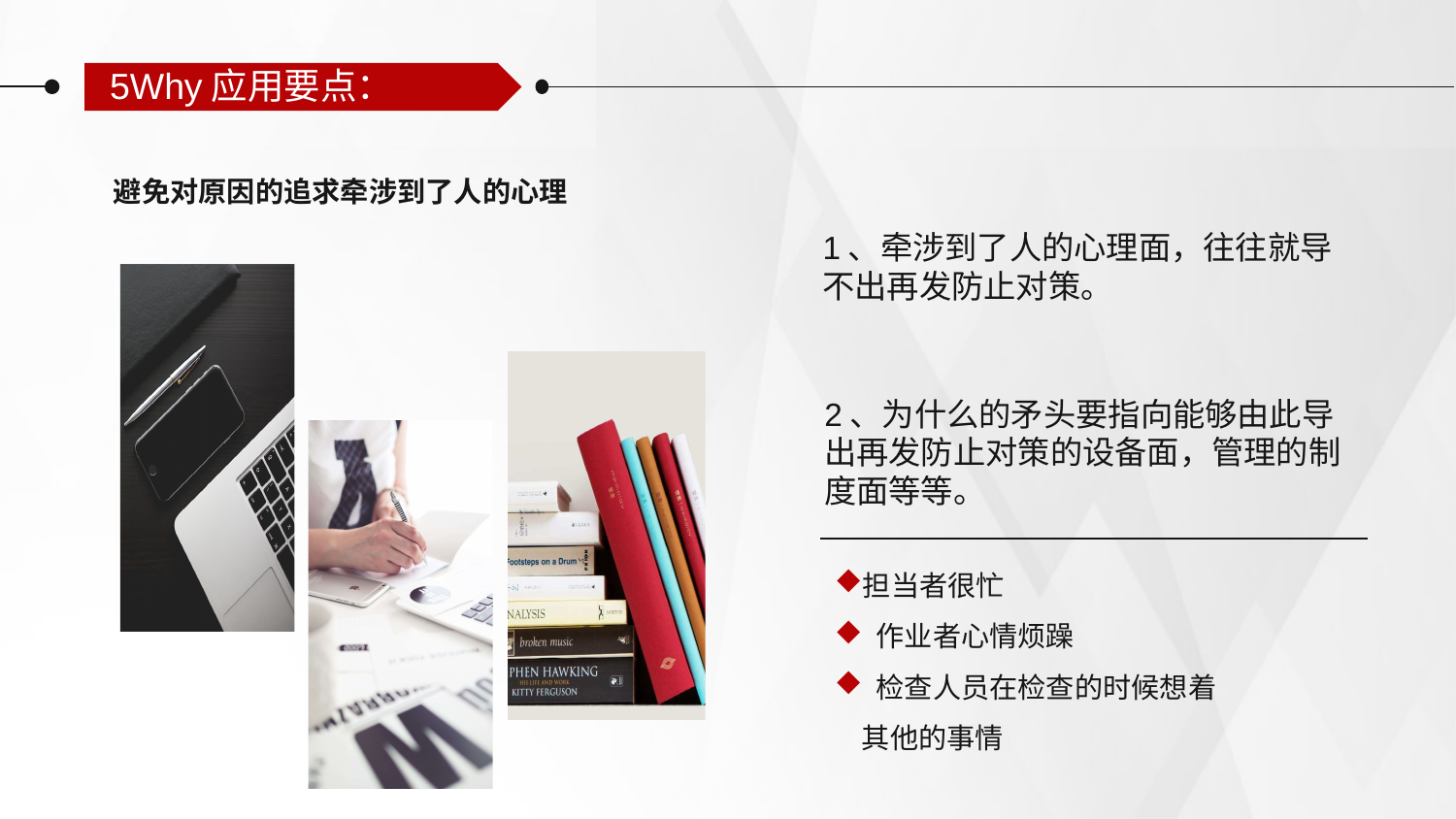

5Why应用要点：

避免对原因的追求牵涉到了人的心理
1、牵涉到了人的心理面，往往就导不出再发防止对策。

2、为什么的矛头要指向能够由此导出再发防止对策的设备面，管理的制度面等等。

担当者很忙
 作业者心情烦躁
 检查人员在检查的时候想着其他的事情